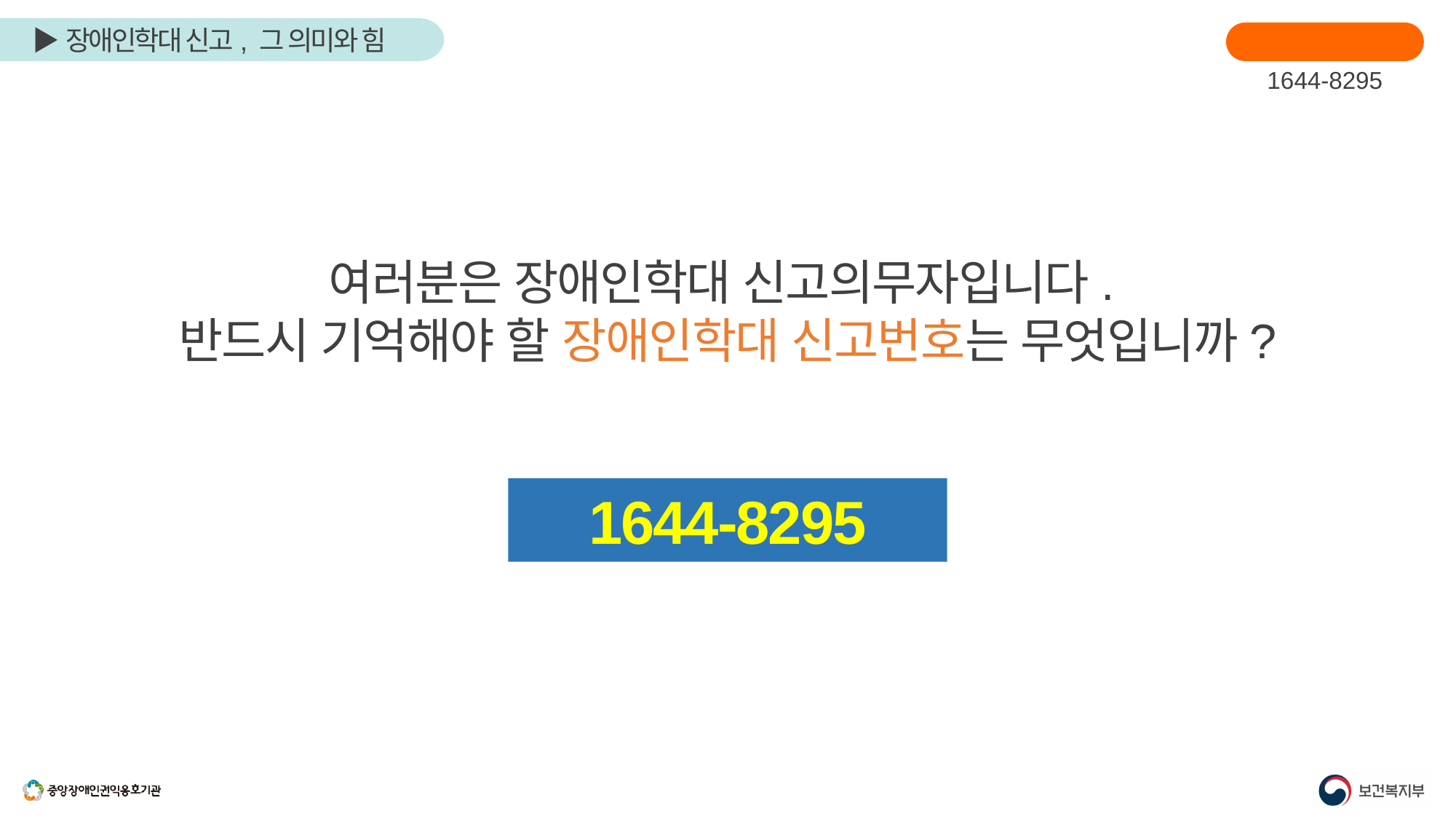

장애인학대신고
1644-8295
여러분은 장애인학대 신고의무자입니다.
반드시 기억해야 할 장애인학대 신고번호는 무엇입니까?
1644-8295